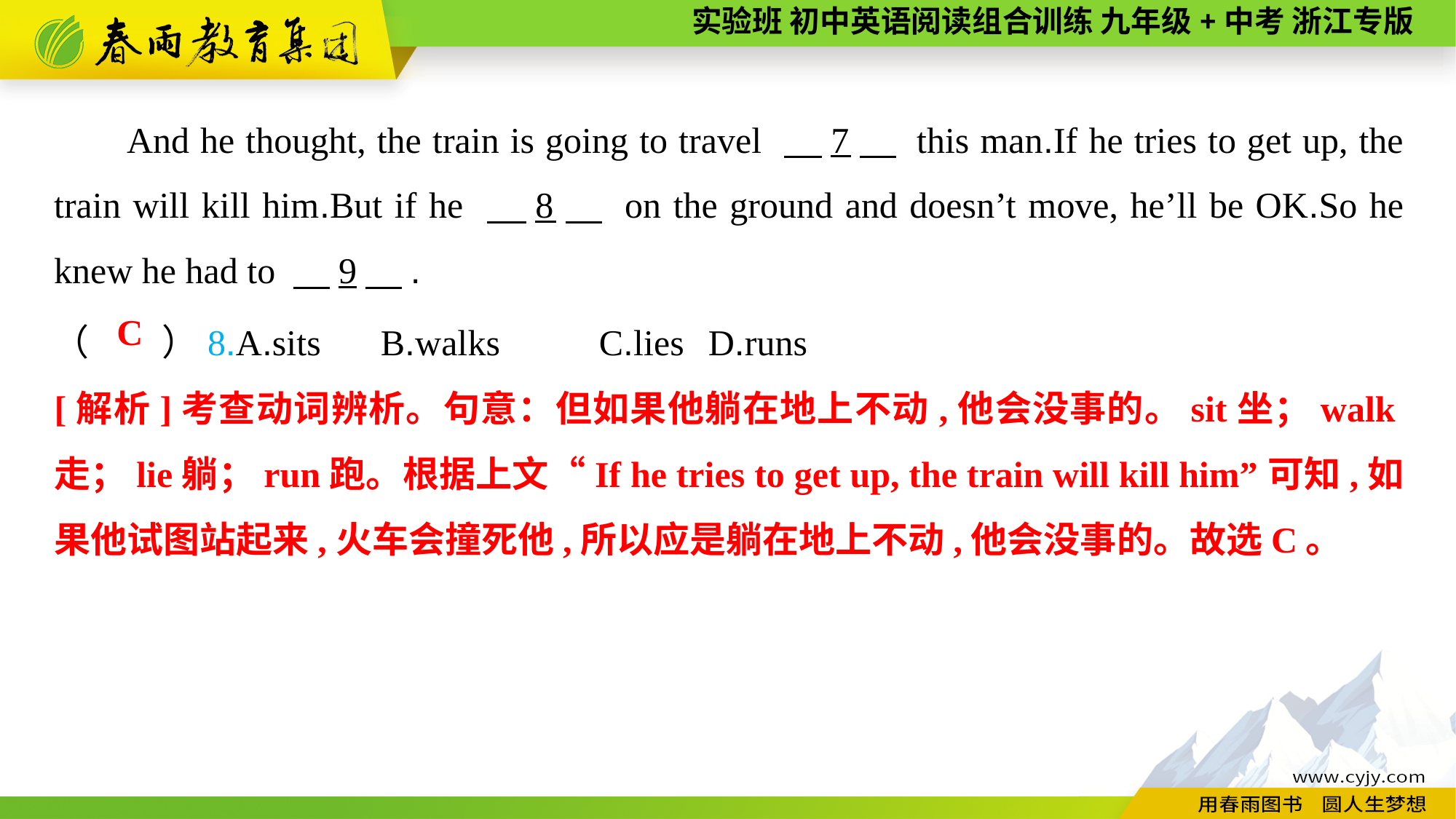

And he thought, the train is going to travel 　7　 this man.If he tries to get up, the train will kill him.But if he 　8　 on the ground and doesn’t move, he’ll be OK.So he knew he had to 　9　.
（　　）8.A.sits	B.walks	C.lies	D.runs
C
[解析]考查动词辨析。句意：但如果他躺在地上不动,他会没事的。sit坐；walk走；lie躺；run跑。根据上文“If he tries to get up, the train will kill him”可知,如果他试图站起来,火车会撞死他,所以应是躺在地上不动,他会没事的。故选C。